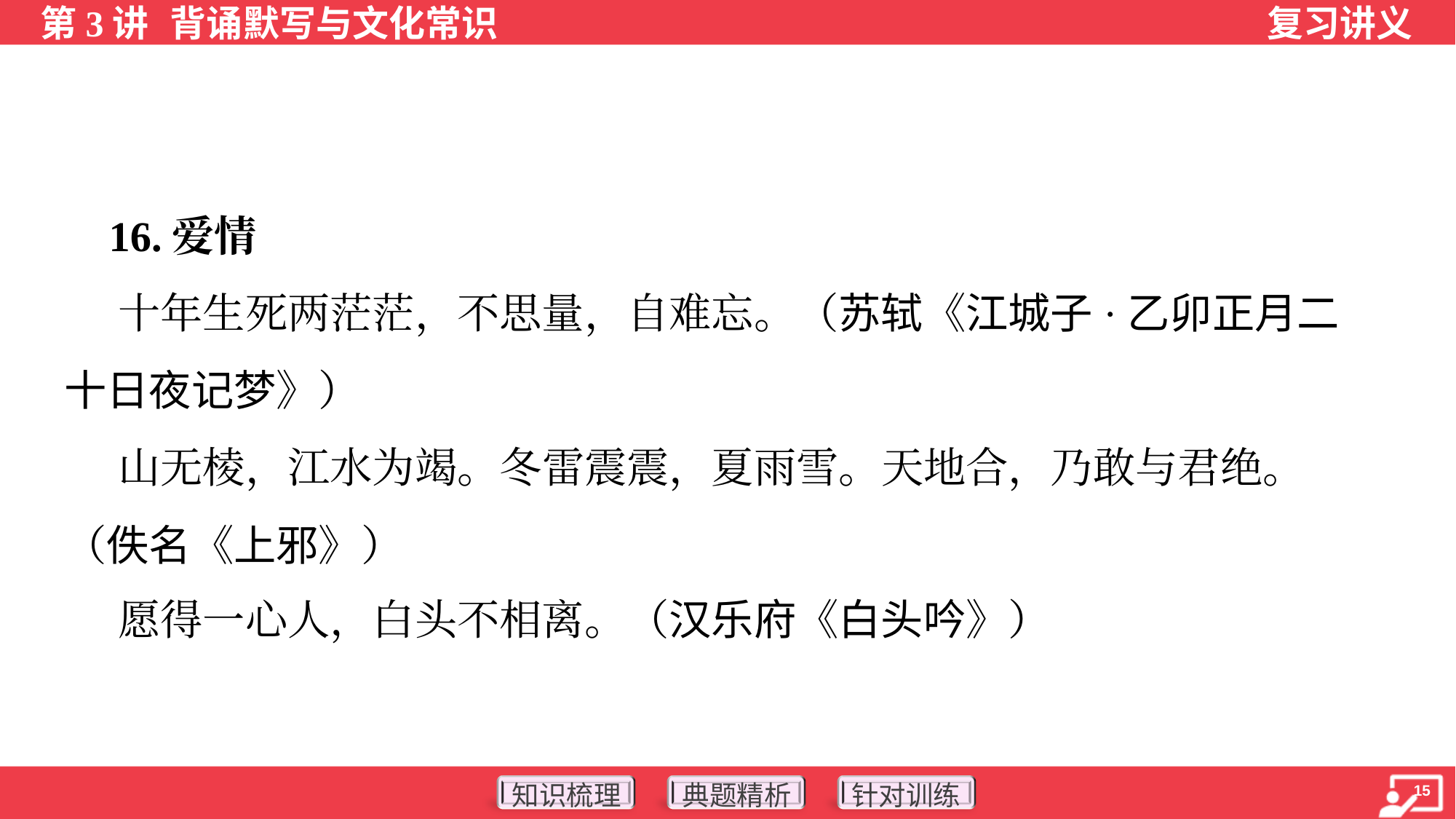

16.爱情
    十年生死两茫茫，不思量，自难忘。（苏轼《江城子·乙卯正月二
十日夜记梦》）
    山无棱，江水为竭。冬雷震震，夏雨雪。天地合，乃敢与君绝。
（佚名《上邪》）
    愿得一心人，白头不相离。（汉乐府《白头吟》）